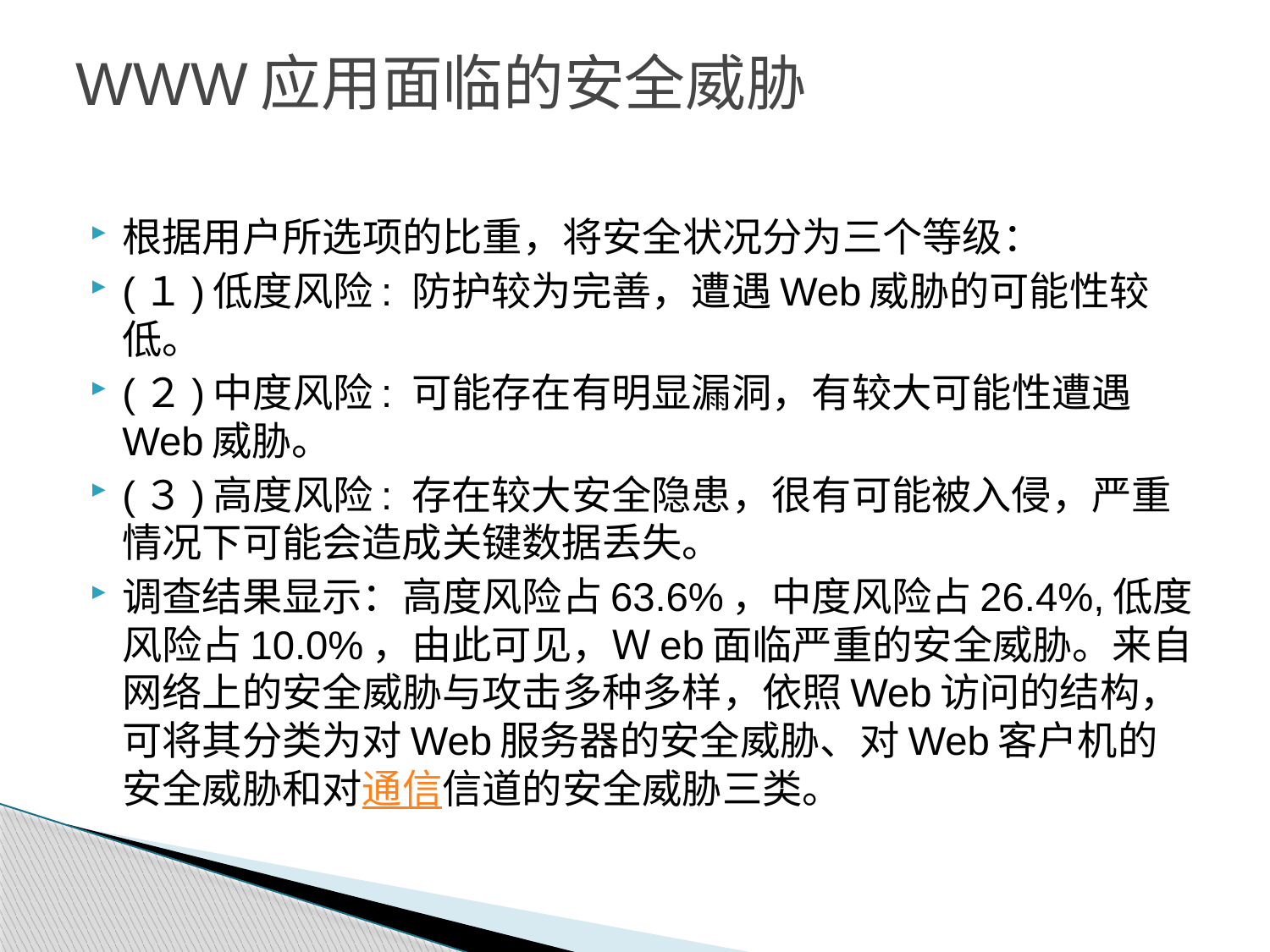

# WWW应用面临的安全威胁
根据用户所选项的比重，将安全状况分为三个等级：
(１)低度风险: 防护较为完善，遭遇Web威胁的可能性较低。
(２)中度风险: 可能存在有明显漏洞，有较大可能性遭遇Web威胁。
(３)高度风险: 存在较大安全隐患，很有可能被入侵，严重情况下可能会造成关键数据丢失。
调查结果显示：高度风险占63.6%，中度风险占26.4%,低度风险占10.0%，由此可见，Ｗeb面临严重的安全威胁。来自网络上的安全威胁与攻击多种多样，依照Web访问的结构，可将其分类为对Web服务器的安全威胁、对Web客户机的安全威胁和对通信信道的安全威胁三类。